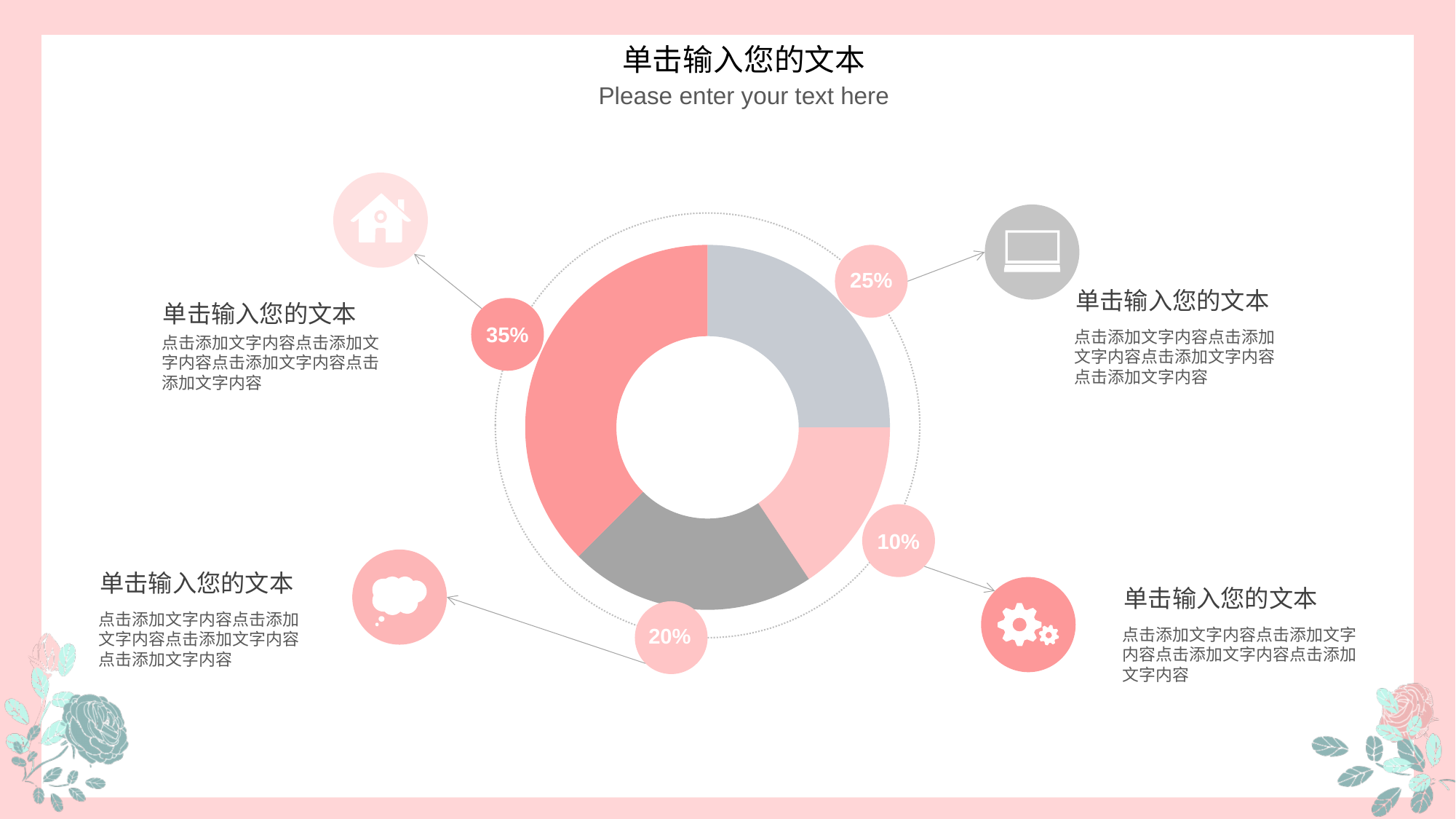

### Chart

| Category | Sales |
|---|---|
| 1st Qtr | 8.0 |
| 2nd Qtr | 5.0 |
| 3rd Qtr | 7.0 |
| 4th Qtr | 12.0 |
25%
单击输入您的文本
单击输入您的文本

35%
点击添加文字内容点击添加文字内容点击添加文字内容点击添加文字内容
点击添加文字内容点击添加文字内容点击添加文字内容点击添加文字内容

10%

单击输入您的文本

单击输入您的文本

点击添加文字内容点击添加文字内容点击添加文字内容点击添加文字内容
20%
点击添加文字内容点击添加文字内容点击添加文字内容点击添加文字内容